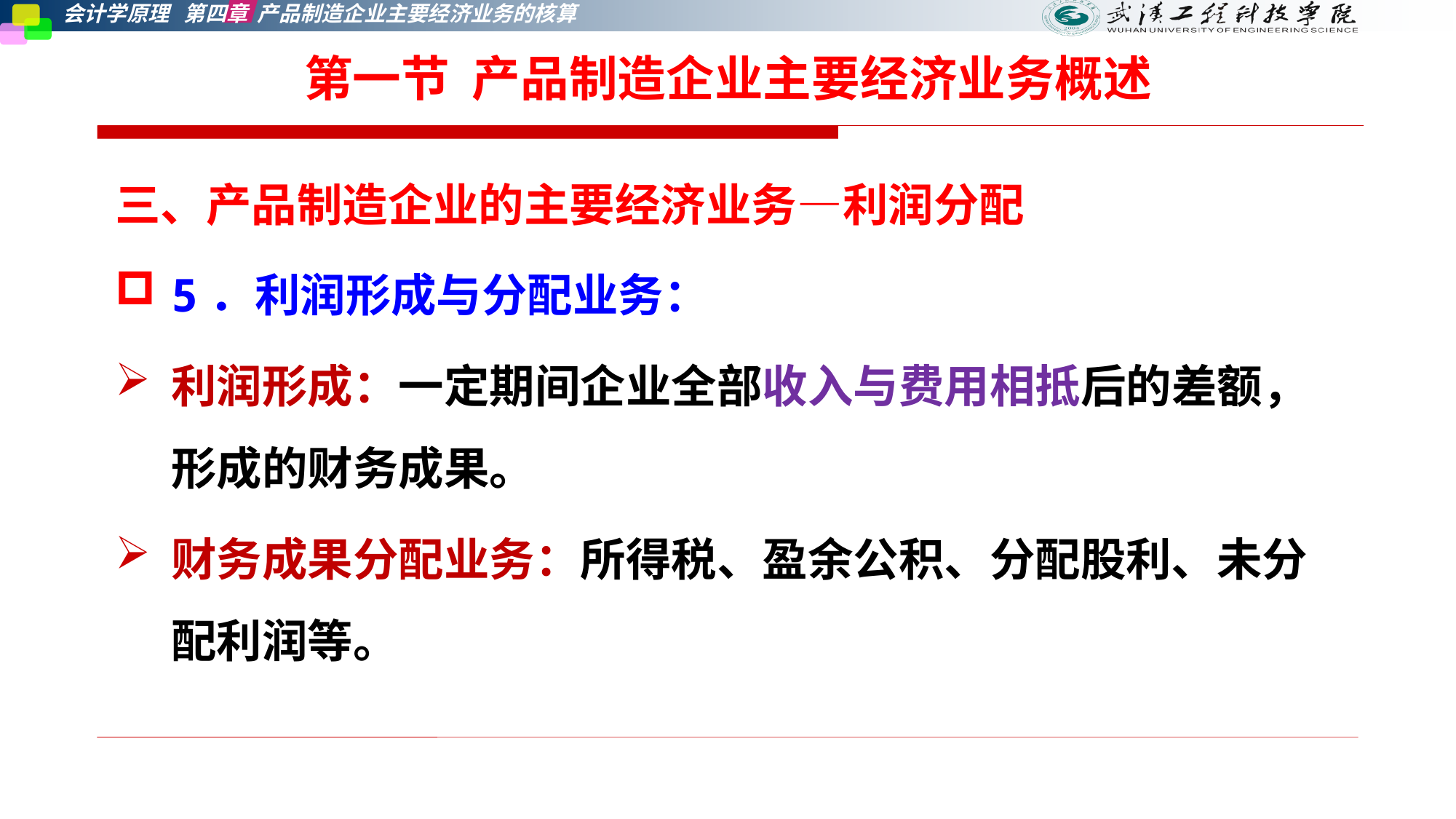

第一节  产品制造企业主要经济业务概述
三、产品制造企业的主要经济业务—利润分配
5．利润形成与分配业务：
利润形成：一定期间企业全部收入与费用相抵后的差额，形成的财务成果。
财务成果分配业务：所得税、盈余公积、分配股利、未分配利润等。